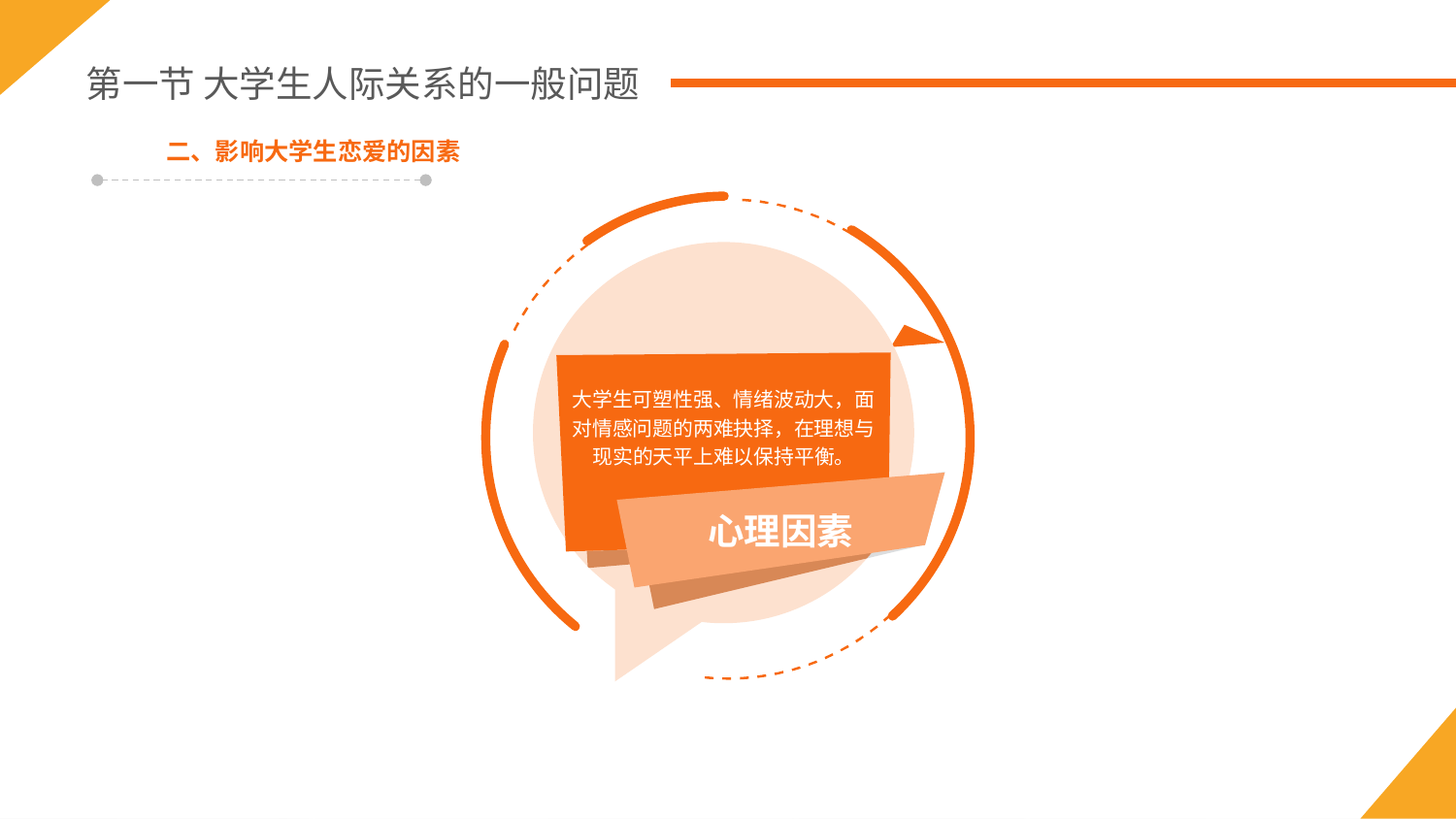

第一节 大学生人际关系的一般问题
二、影响大学生恋爱的因素

大学生可塑性强、情绪波动大，面对情感问题的两难抉择，在理想与现实的天平上难以保持平衡。

心理因素